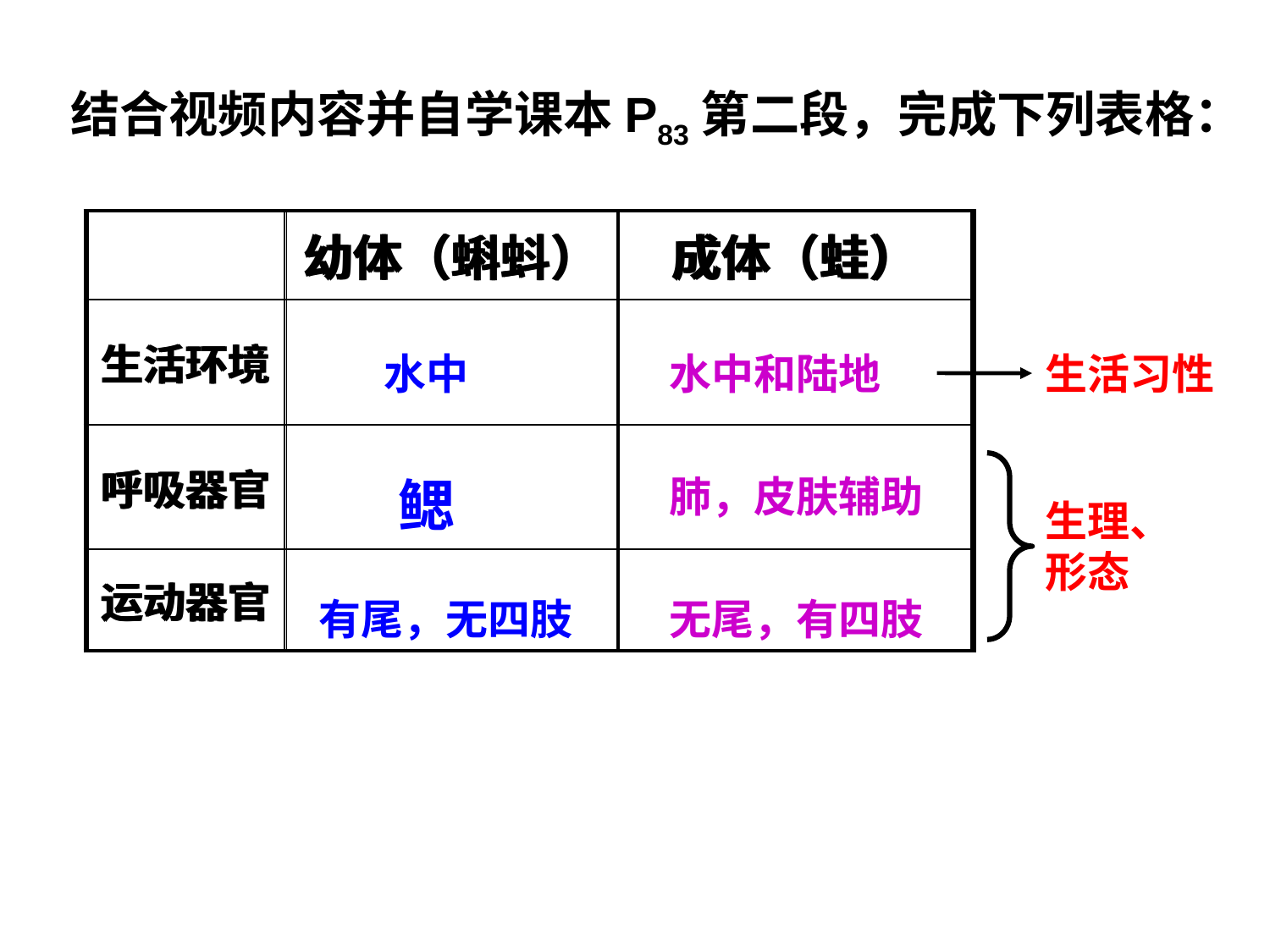

结合视频内容并自学课本P83第二段，完成下列表格：
|  | 幼体（蝌蚪） | 成体（蛙） |
| --- | --- | --- |
| 生活环境 |  |  |
| 呼吸器官 |  |  |
| 运动器官 |  |  |
|  | 幼体（蝌蚪） | 成体（蛙） |
| --- | --- | --- |
| 生活环境 |  |  |
| 呼吸器官 |  |  |
| 运动器官 |  |  |

水中和陆地
水中
生活习性

鳃
肺，皮肤辅助
生理、
形态
有尾，无四肢
无尾，有四肢